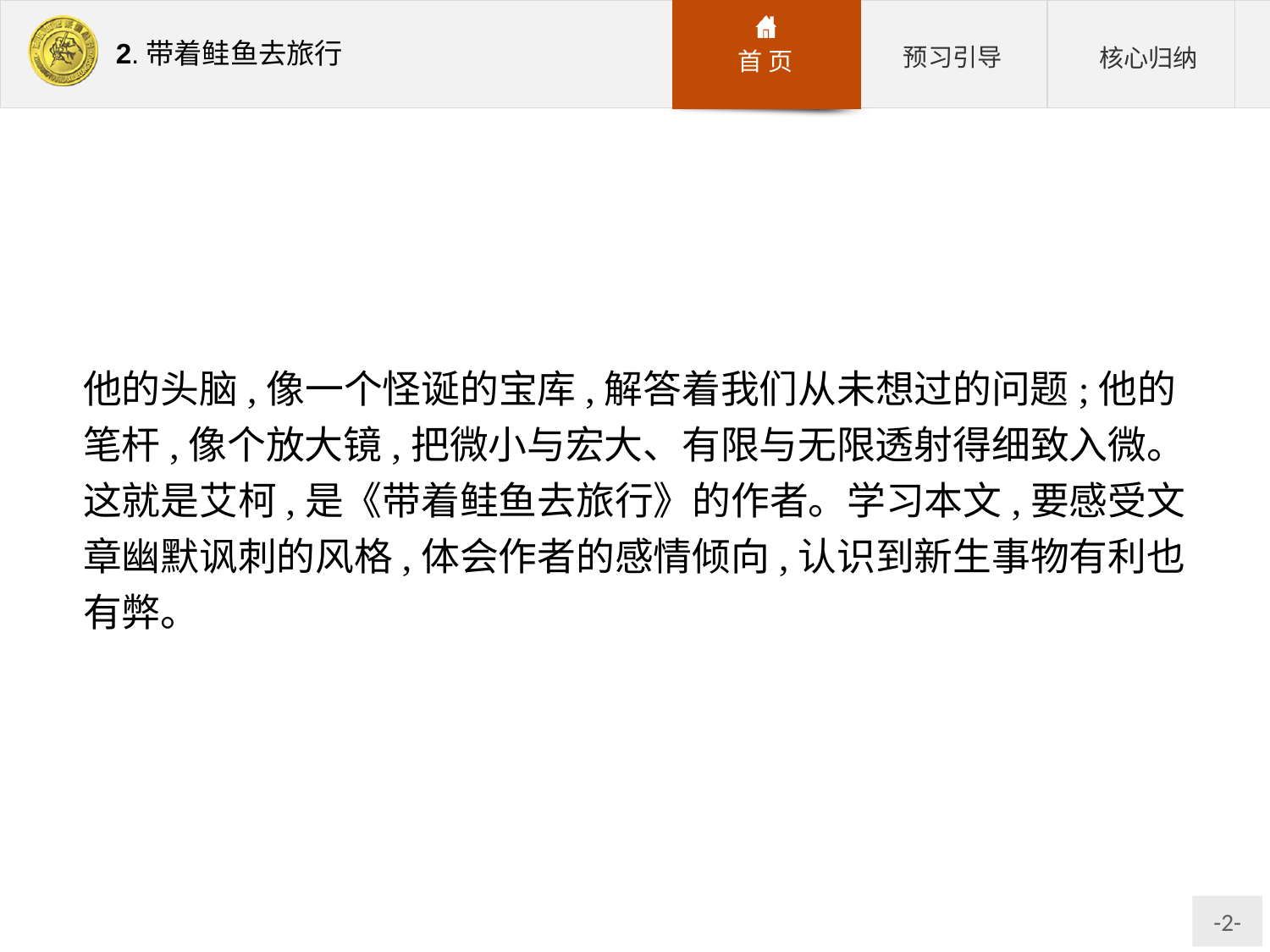

他的头脑,像一个怪诞的宝库,解答着我们从未想过的问题;他的笔杆,像个放大镜,把微小与宏大、有限与无限透射得细致入微。这就是艾柯,是《带着鲑鱼去旅行》的作者。学习本文,要感受文章幽默讽刺的风格,体会作者的感情倾向,认识到新生事物有利也有弊。